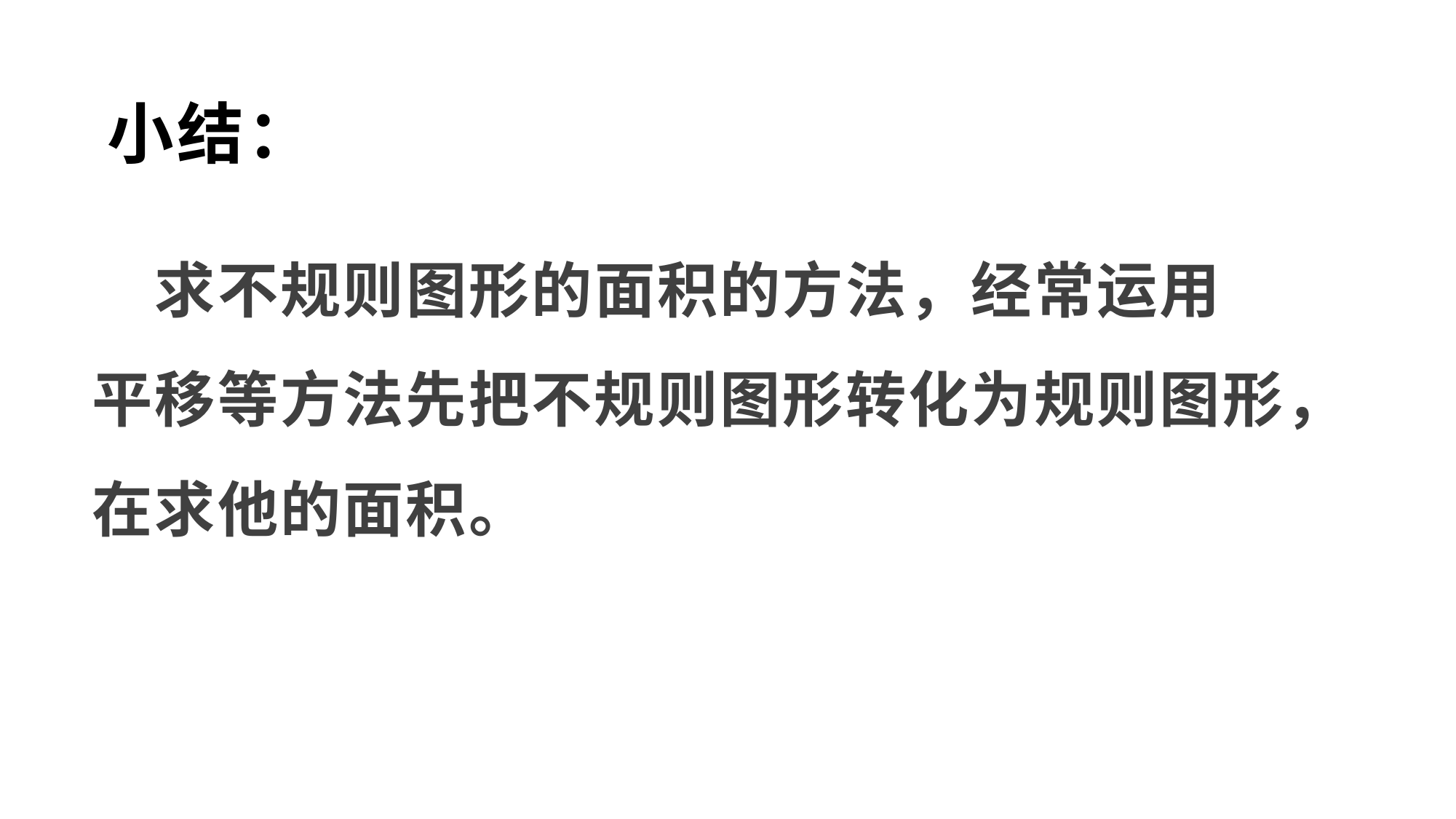

小结：
   求不规则图形的面积的方法，经常运用
平移等方法先把不规则图形转化为规则图形，
在求他的面积。